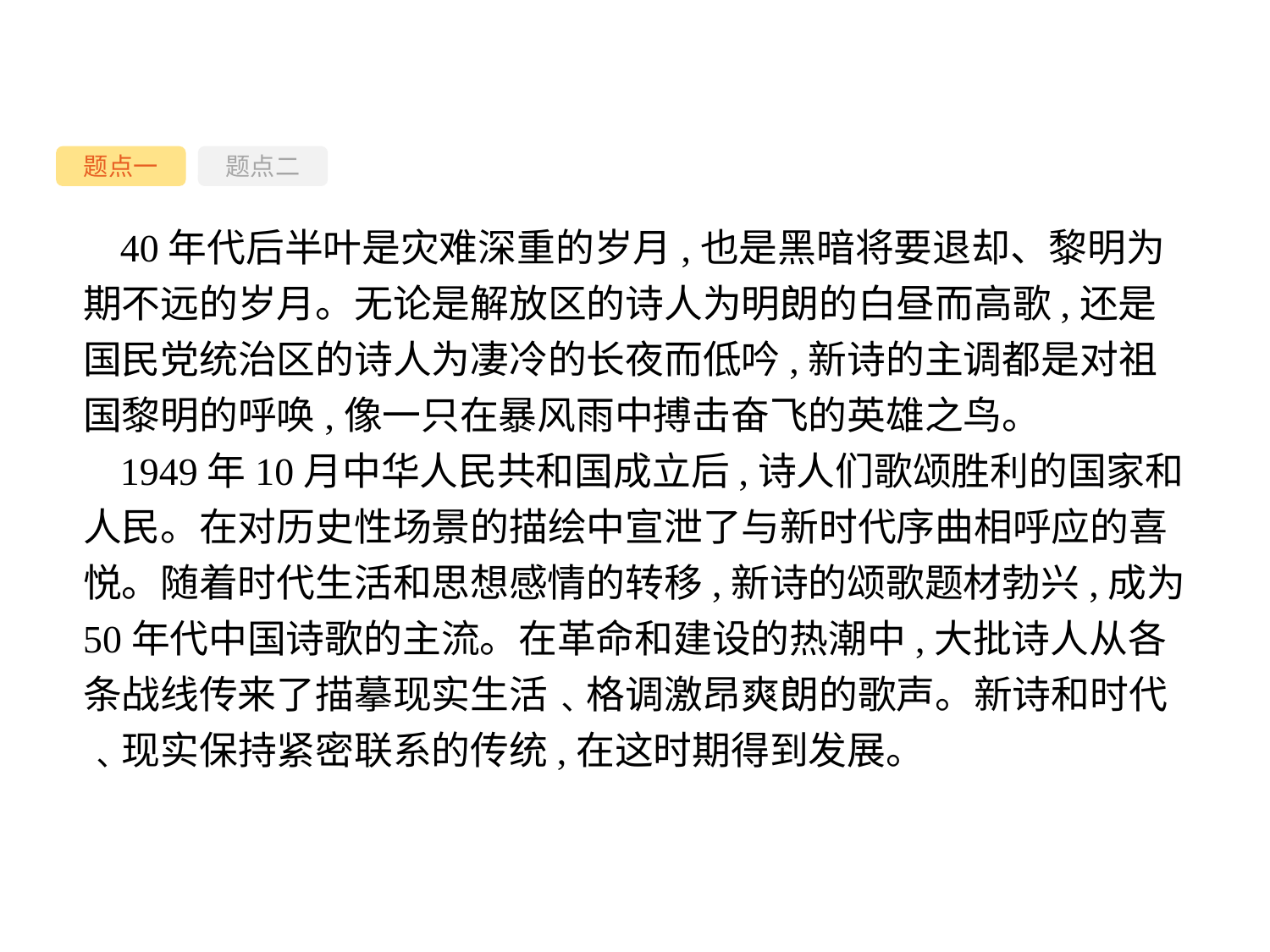

题点一
题点二
40年代后半叶是灾难深重的岁月,也是黑暗将要退却、黎明为期不远的岁月。无论是解放区的诗人为明朗的白昼而高歌,还是国民党统治区的诗人为凄冷的长夜而低吟,新诗的主调都是对祖国黎明的呼唤,像一只在暴风雨中搏击奋飞的英雄之鸟。
1949年10月中华人民共和国成立后,诗人们歌颂胜利的国家和人民。在对历史性场景的描绘中宣泄了与新时代序曲相呼应的喜悦。随着时代生活和思想感情的转移,新诗的颂歌题材勃兴,成为50年代中国诗歌的主流。在革命和建设的热潮中,大批诗人从各条战线传来了描摹现实生活﹑格调激昂爽朗的歌声。新诗和时代﹑现实保持紧密联系的传统,在这时期得到发展。
-20-